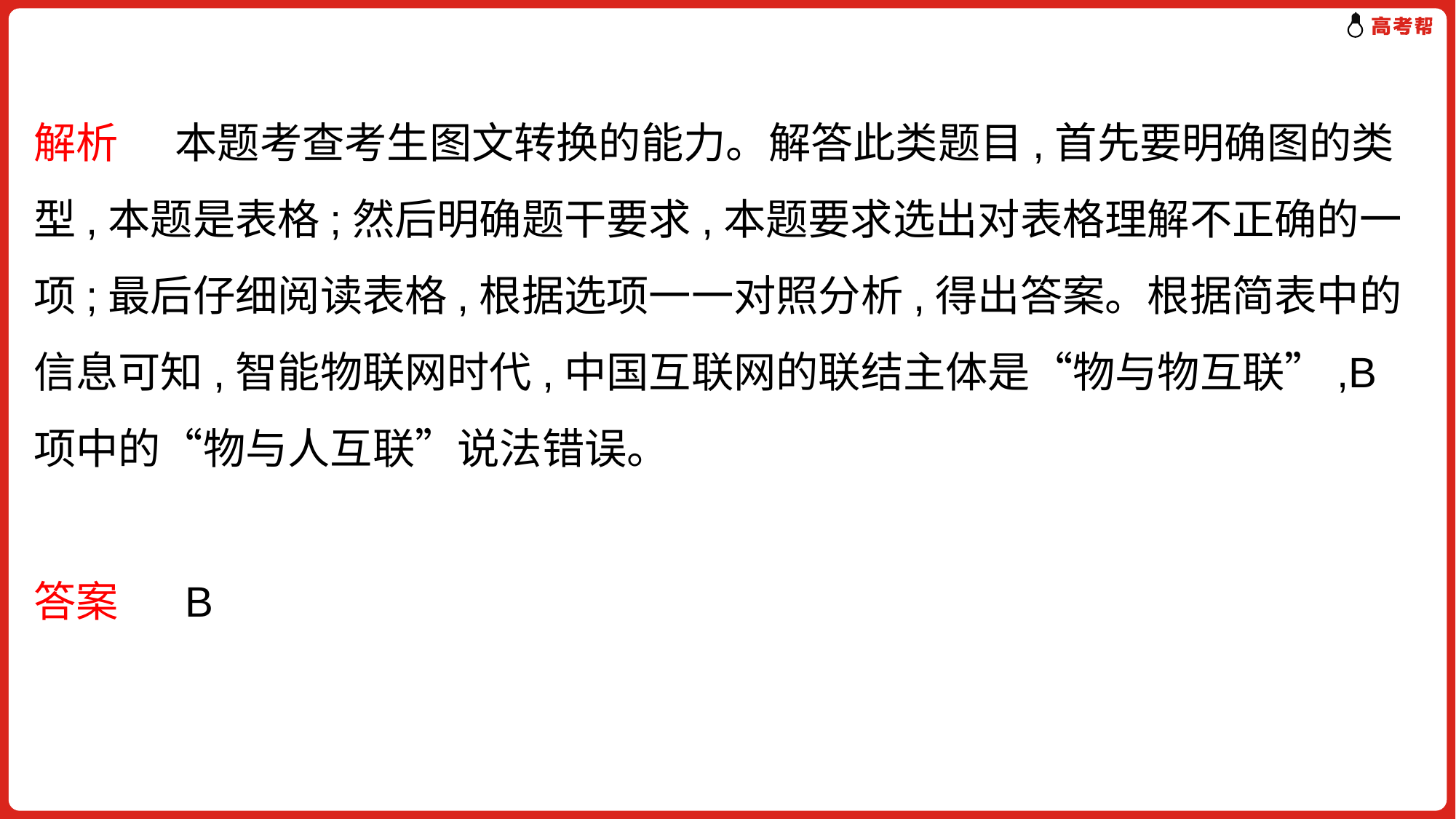

解析      本题考查考生图文转换的能力。解答此类题目,首先要明确图的类型,本题是表格;然后明确题干要求,本题要求选出对表格理解不正确的一项;最后仔细阅读表格,根据选项一一对照分析,得出答案。根据简表中的信息可知,智能物联网时代,中国互联网的联结主体是“物与物互联”,B项中的“物与人互联”说法错误。

答案      B